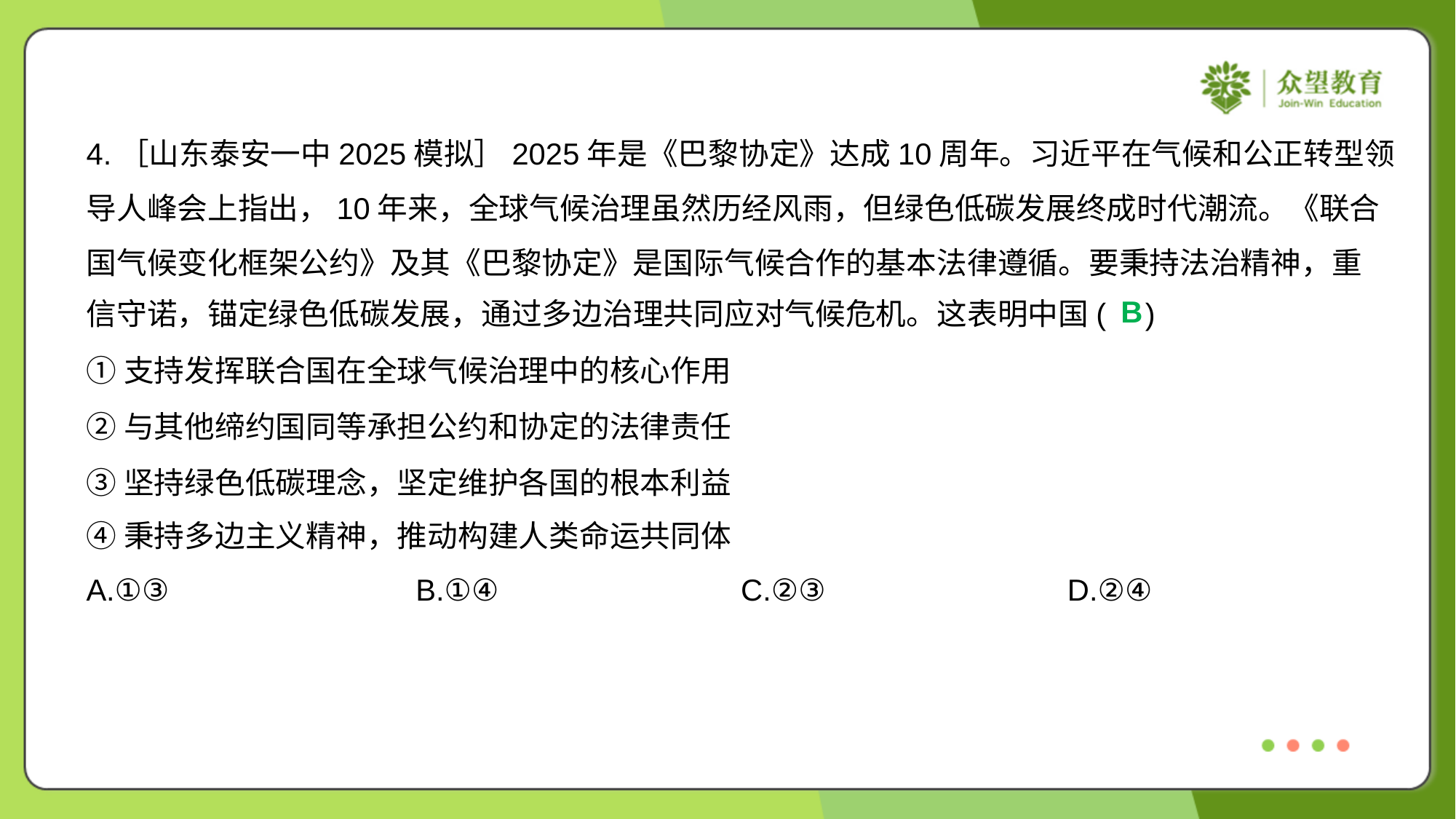

4.［山东泰安一中2025模拟］2025年是《巴黎协定》达成10周年。习近平在气候和公正转型领
导人峰会上指出，10年来，全球气候治理虽然历经风雨，但绿色低碳发展终成时代潮流。《联合
国气候变化框架公约》及其《巴黎协定》是国际气候合作的基本法律遵循。要秉持法治精神，重
信守诺，锚定绿色低碳发展，通过多边治理共同应对气候危机。这表明中国(     )
B
①支持发挥联合国在全球气候治理中的核心作用
②与其他缔约国同等承担公约和协定的法律责任
③坚持绿色低碳理念，坚定维护各国的根本利益
④秉持多边主义精神，推动构建人类命运共同体
A.①③	B.①④	C.②③	D.②④